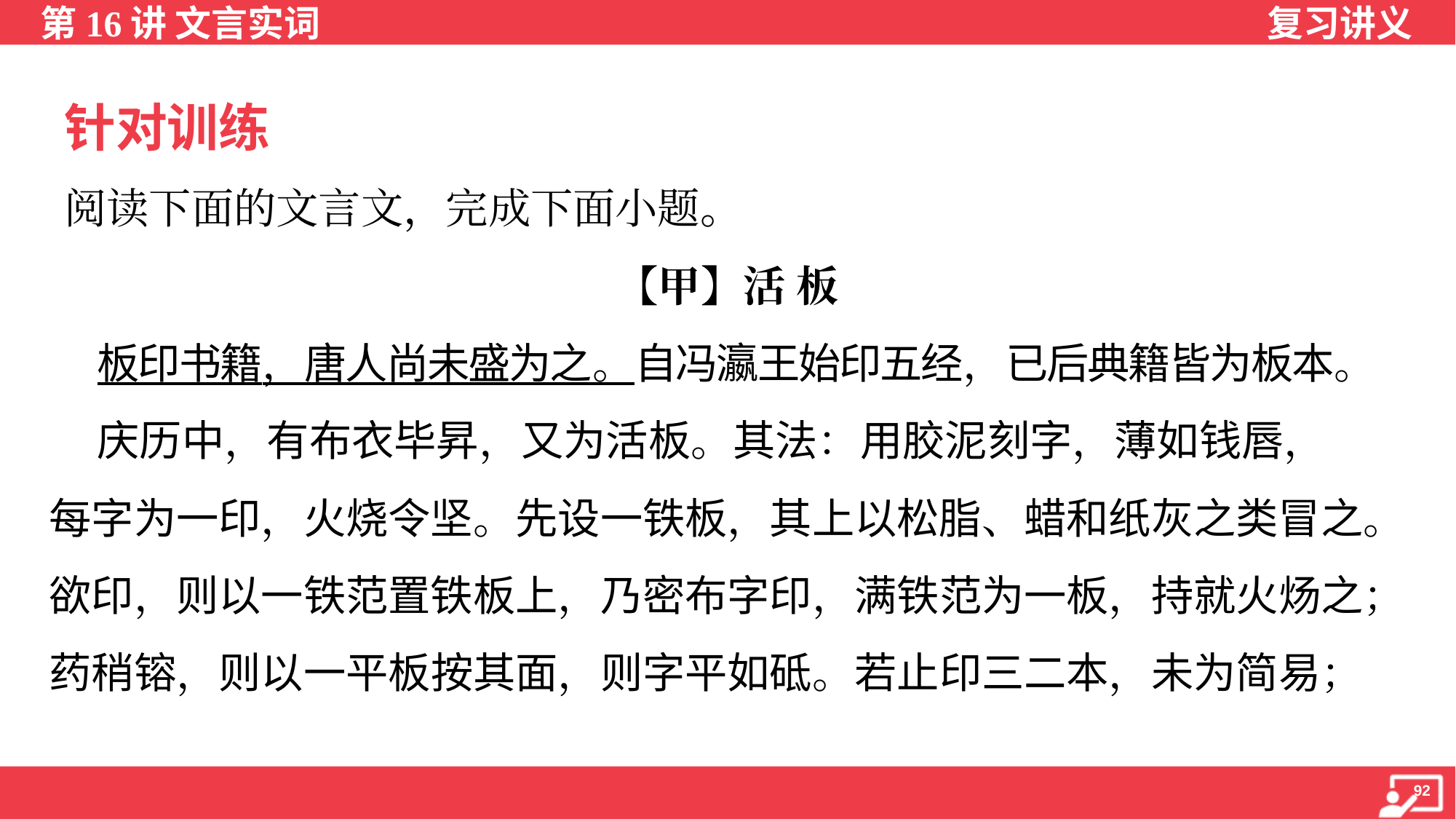

针对训练
阅读下面的文言文，完成下面小题。
【甲】活 板
    板印书籍，唐人尚未盛为之。自冯瀛王始印五经，已后典籍皆为板本。
    庆历中，有布衣毕昇，又为活板。其法：用胶泥刻字，薄如钱唇，
每字为一印，火烧令坚。先设一铁板，其上以松脂、蜡和纸灰之类冒之。
欲印，则以一铁范置铁板上，乃密布字印，满铁范为一板，持就火炀之；
药稍镕，则以一平板按其面，则字平如砥。若止印三二本，未为简易；